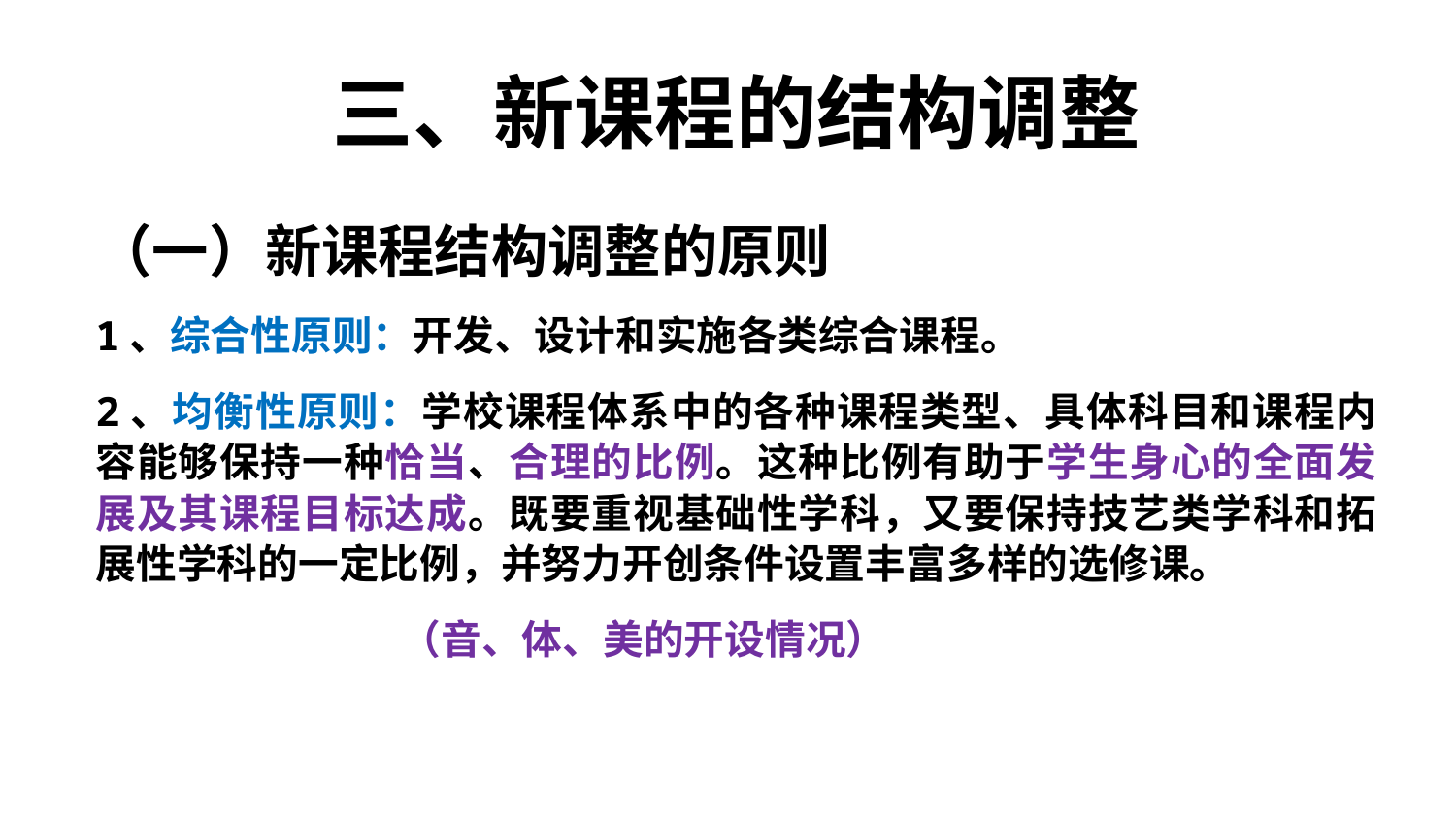

# 三、新课程的结构调整
（一）新课程结构调整的原则
1、综合性原则：开发、设计和实施各类综合课程。
2、均衡性原则：学校课程体系中的各种课程类型、具体科目和课程内容能够保持一种恰当、合理的比例。这种比例有助于学生身心的全面发展及其课程目标达成。既要重视基础性学科，又要保持技艺类学科和拓展性学科的一定比例，并努力开创条件设置丰富多样的选修课。
                                （音、体、美的开设情况）